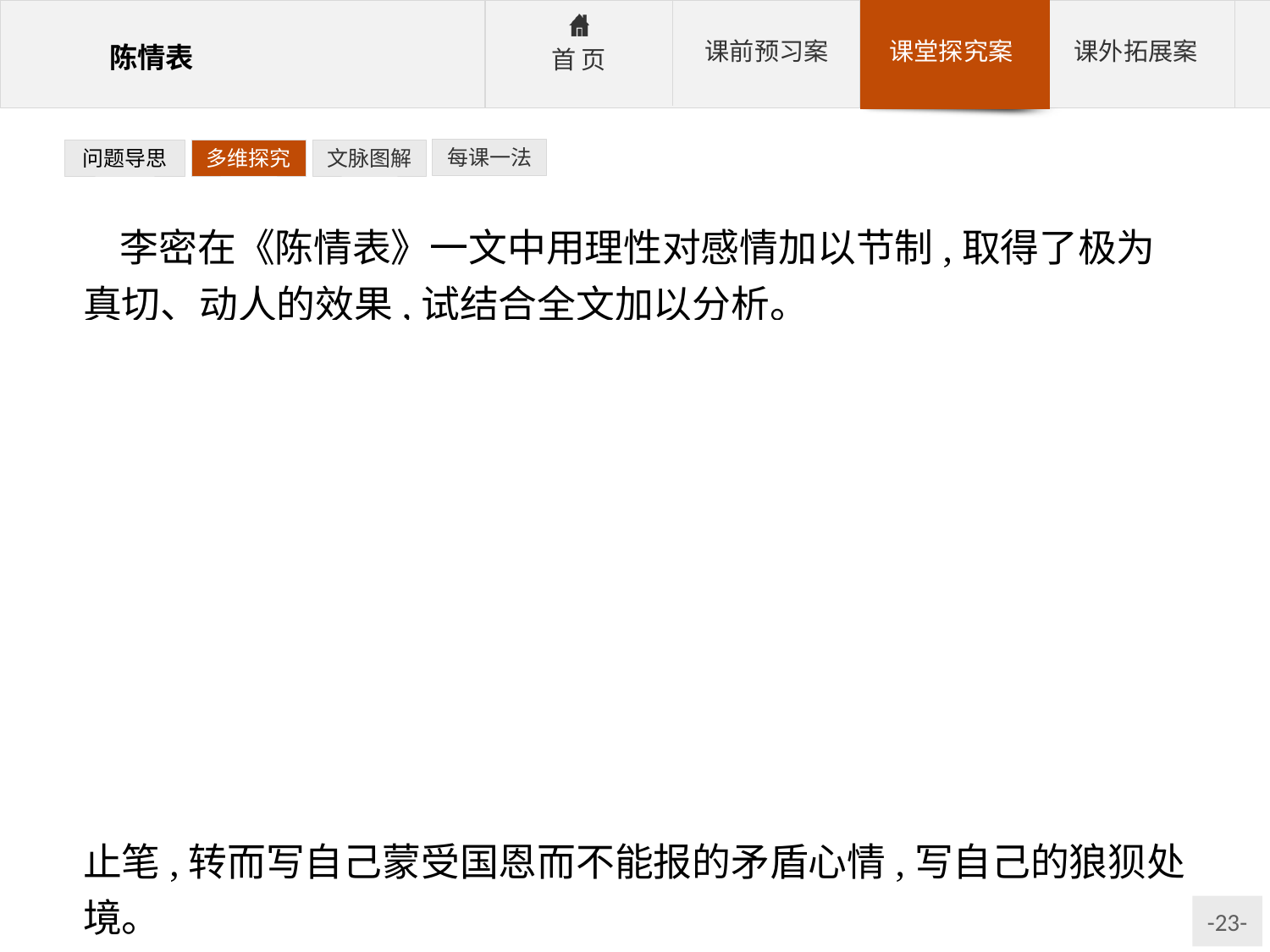

每课一法
问题导思
多维探究
文脉图解
李密在《陈情表》一文中用理性对感情加以节制,取得了极为真切、动人的效果,试结合全文加以分析。
提示:对感情加以节制亦即抒情时有放有收,因此本题可以对文本中的抒情思路加以梳理。
参考答案:《陈情表》是写给晋武帝的,是为了达到“辞不就职”的目的。从这个目的出发,李密并没有把孝情一泻到底,而是用理性对感情加以节制,使它在不同的层次中、不同的前提下出现。
第一段先写自己与祖母刘氏的特殊关系和特殊命运,“臣侍汤药,未曾废离”抒发对祖母的孝情。如果从这种孝情继续写下去会有许多话要说,如对祖母的感激及对祖母的怜惜等。但作者却就此止笔,转而写自己蒙受国恩而不能报的矛盾心情,写自己的狼狈处境。